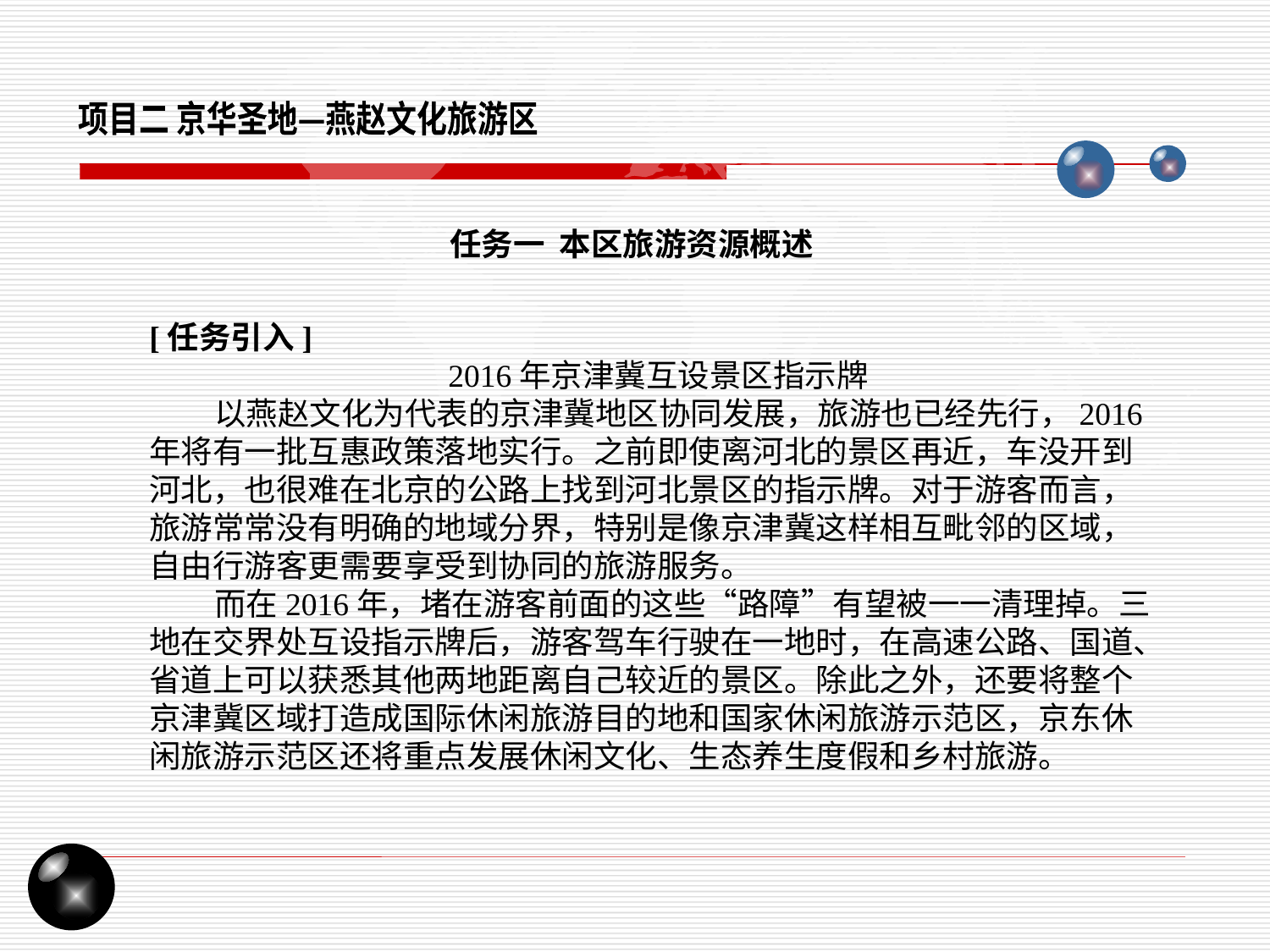

项目二 京华圣地—燕赵文化旅游区
任务一  本区旅游资源概述
[任务引入]
 2016年京津冀互设景区指示牌
        以燕赵文化为代表的京津冀地区协同发展，旅游也已经先行，2016年将有一批互惠政策落地实行。之前即使离河北的景区再近，车没开到河北，也很难在北京的公路上找到河北景区的指示牌。对于游客而言，旅游常常没有明确的地域分界，特别是像京津冀这样相互毗邻的区域，自由行游客更需要享受到协同的旅游服务。
        而在2016年，堵在游客前面的这些“路障”有望被一一清理掉。三地在交界处互设指示牌后，游客驾车行驶在一地时，在高速公路、国道、省道上可以获悉其他两地距离自己较近的景区。除此之外，还要将整个京津冀区域打造成国际休闲旅游目的地和国家休闲旅游示范区，京东休闲旅游示范区还将重点发展休闲文化、生态养生度假和乡村旅游。